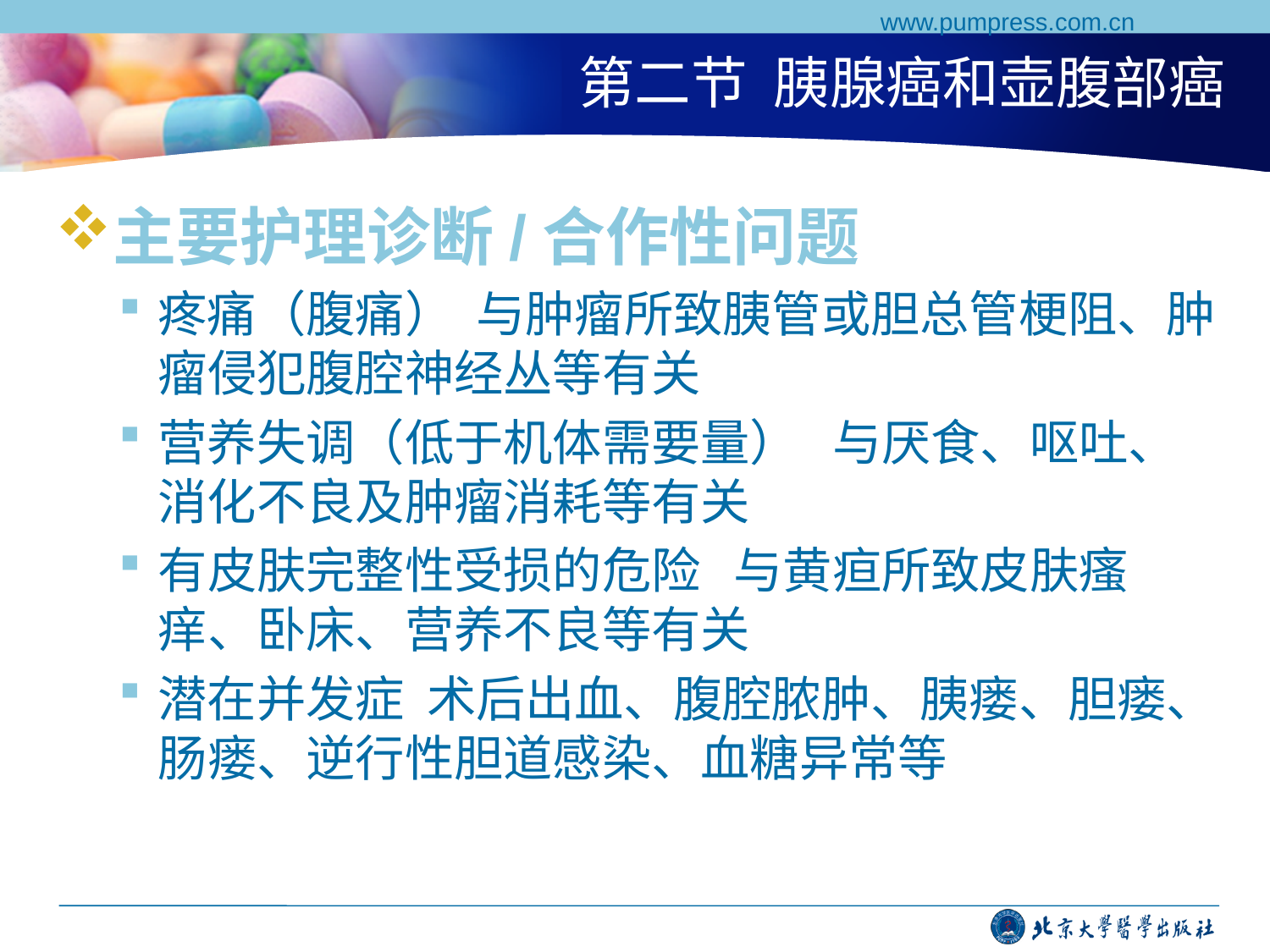

www.pumpress.com.cn
# 第二节  胰腺癌和壶腹部癌
主要护理诊断/合作性问题
疼痛（腹痛）  与肿瘤所致胰管或胆总管梗阻、肿瘤侵犯腹腔神经丛等有关
营养失调（低于机体需要量）   与厌食、呕吐、消化不良及肿瘤消耗等有关
有皮肤完整性受损的危险   与黄疸所致皮肤瘙痒、卧床、营养不良等有关
潜在并发症  术后出血、腹腔脓肿、胰瘘、胆瘘、肠瘘、逆行性胆道感染、血糖异常等